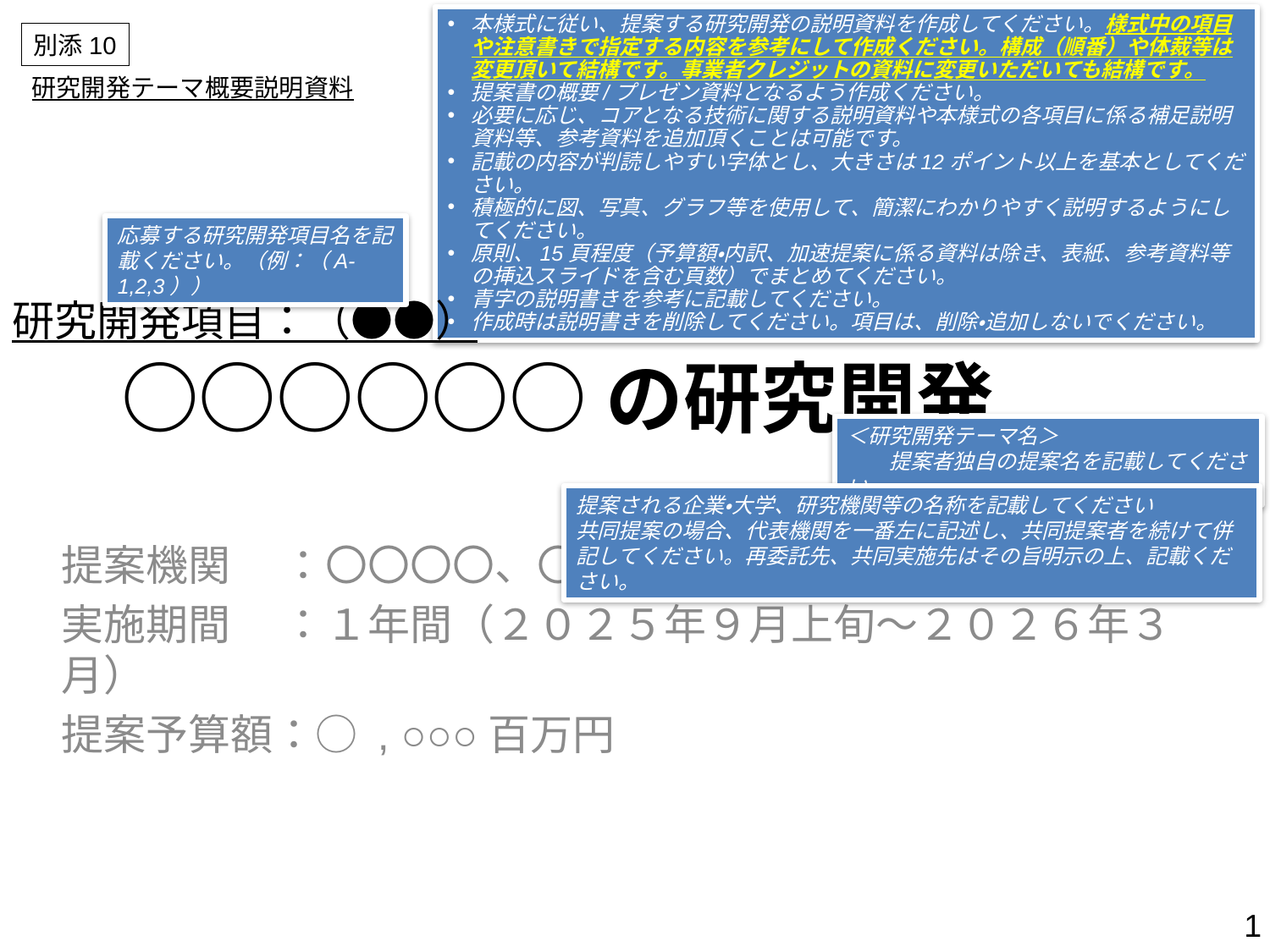

本様式に従い、提案する研究開発の説明資料を作成してください。様式中の項目や注意書きで指定する内容を参考にして作成ください。構成（順番）や体裁等は変更頂いて結構です。事業者クレジットの資料に変更いただいても結構です。
提案書の概要/プレゼン資料となるよう作成ください。
必要に応じ、コアとなる技術に関する説明資料や本様式の各項目に係る補足説明資料等、参考資料を追加頂くことは可能です。
記載の内容が判読しやすい字体とし、大きさは12ポイント以上を基本としてください。
積極的に図、写真、グラフ等を使用して、簡潔にわかりやすく説明するようにしてください。
原則、15頁程度（予算額・内訳、加速提案に係る資料は除き、表紙、参考資料等の挿込スライドを含む頁数）でまとめてください。
青字の説明書きを参考に記載してください。
作成時は説明書きを削除してください。項目は、削除・追加しないでください。
別添10
研究開発テーマ概要説明資料
# ○○○○○○の研究開発
応募する研究開発項目名を記載ください。（例：（A-1,2,3））
研究開発項目：（●●）
＜研究開発テーマ名＞
　　提案者独自の提案名を記載してください
提案される企業・大学、研究機関等の名称を記載してください
共同提案の場合、代表機関を一番左に記述し、共同提案者を続けて併記してください。再委託先、共同実施先はその旨明示の上、記載ください。
提案機関　 ：〇〇〇〇、〇〇〇〇、〇〇〇〇・・・
実施期間 　：１年間（２０２５年９月上旬～２０２６年３月）
提案予算額：○ , ○○○百万円

1